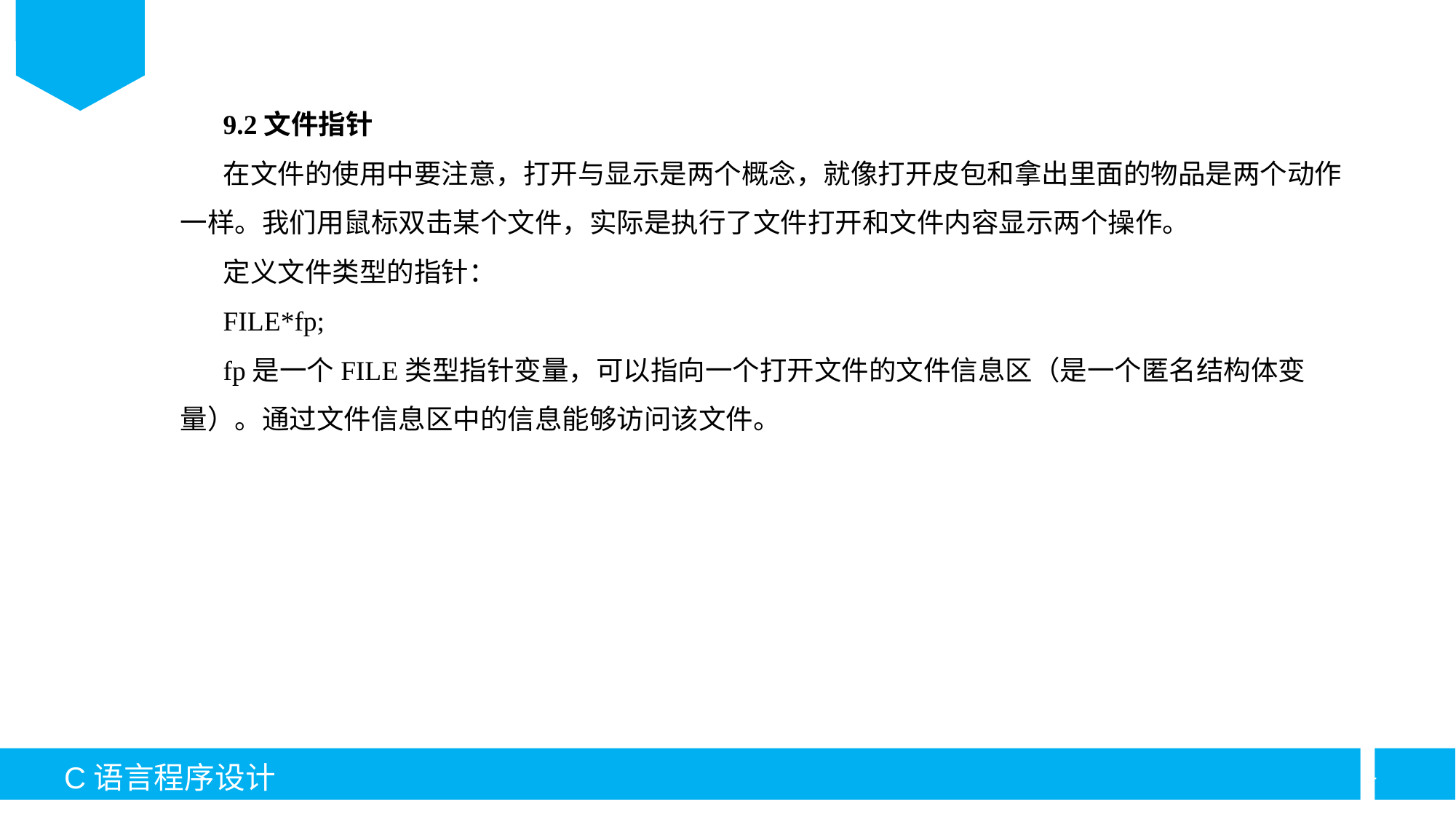

9.2文件指针
在文件的使用中要注意，打开与显示是两个概念，就像打开皮包和拿出里面的物品是两个动作一样。我们用鼠标双击某个文件，实际是执行了文件打开和文件内容显示两个操作。
定义文件类型的指针：
FILE*fp;
fp是一个FILE类型指针变量，可以指向一个打开文件的文件信息区（是一个匿名结构体变量）。通过文件信息区中的信息能够访问该文件。